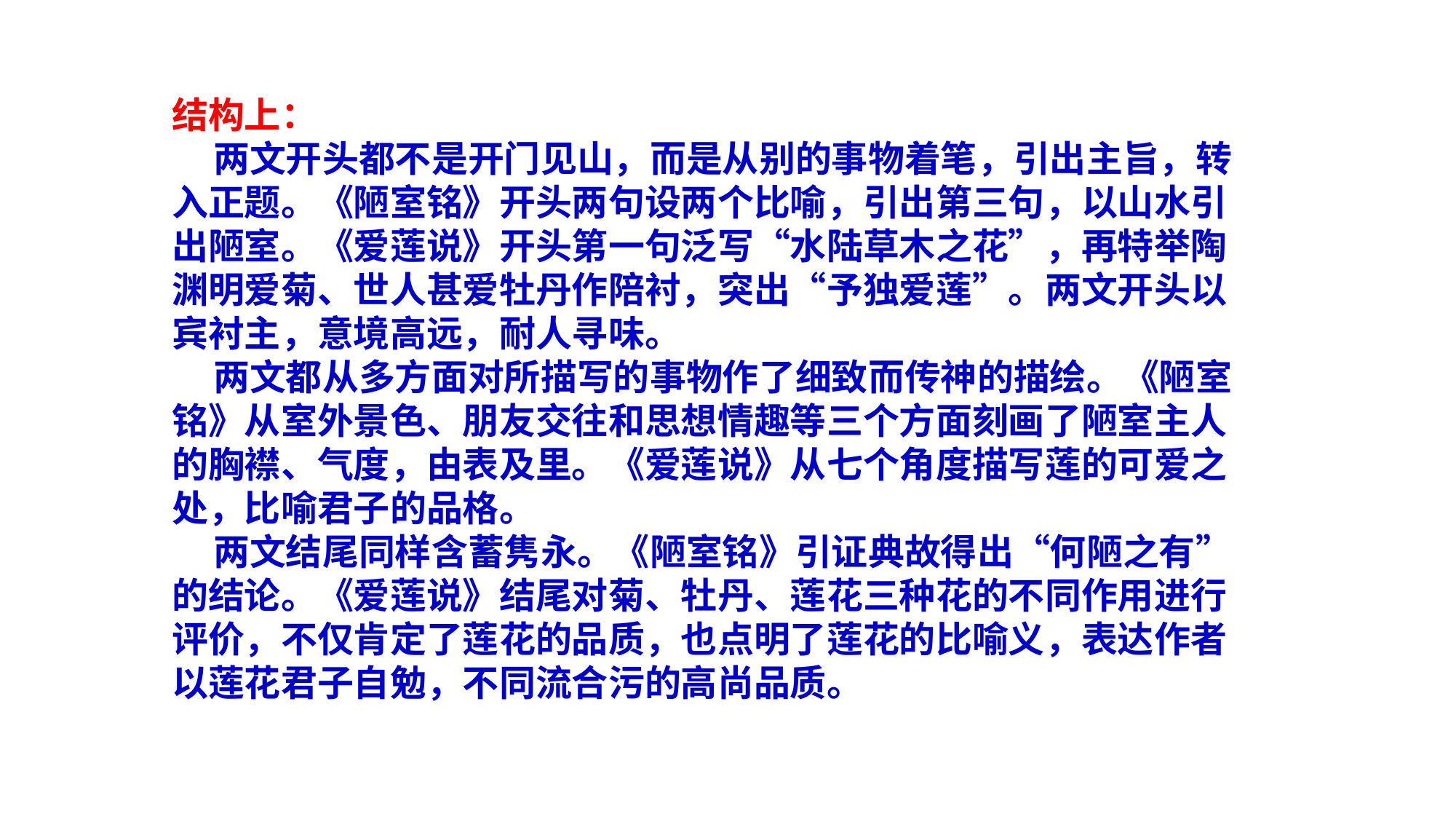

结构上：
    两文开头都不是开门见山，而是从别的事物着笔，引出主旨，转入正题。《陋室铭》开头两句设两个比喻，引出第三句，以山水引出陋室。《爱莲说》开头第一句泛写“水陆草木之花”，再特举陶渊明爱菊、世人甚爱牡丹作陪衬，突出“予独爱莲”。两文开头以宾衬主，意境高远，耐人寻味。
    两文都从多方面对所描写的事物作了细致而传神的描绘。《陋室铭》从室外景色、朋友交往和思想情趣等三个方面刻画了陋室主人的胸襟、气度，由表及里。《爱莲说》从七个角度描写莲的可爱之处，比喻君子的品格。
    两文结尾同样含蓄隽永。《陋室铭》引证典故得出“何陋之有”的结论。《爱莲说》结尾对菊、牡丹、莲花三种花的不同作用进行评价，不仅肯定了莲花的品质，也点明了莲花的比喻义，表达作者以莲花君子自勉，不同流合污的高尚品质。